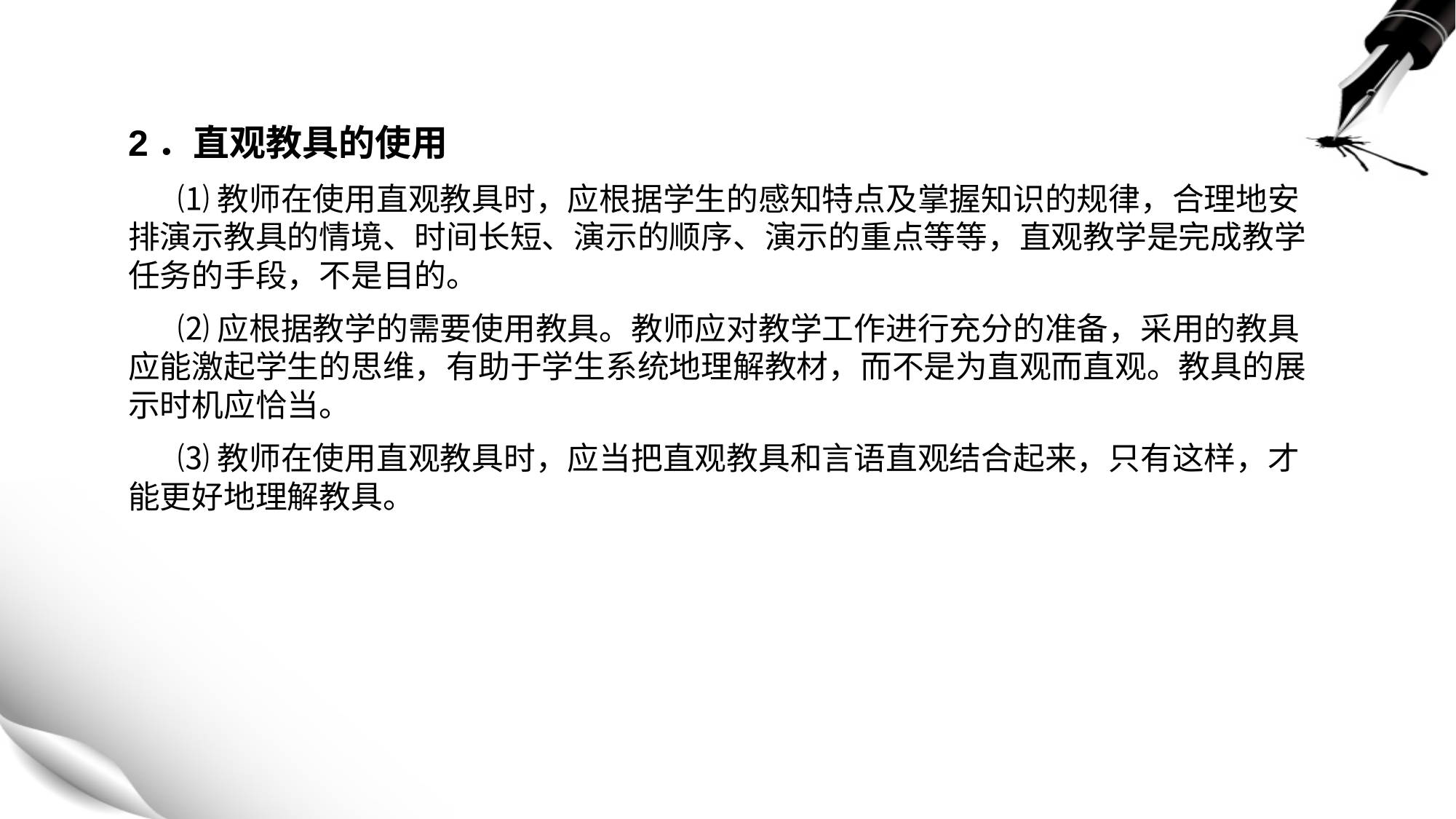

2．直观教具的使用
       ⑴教师在使用直观教具时，应根据学生的感知特点及掌握知识的规律，合理地安排演示教具的情境、时间长短、演示的顺序、演示的重点等等，直观教学是完成教学任务的手段，不是目的。
       ⑵应根据教学的需要使用教具。教师应对教学工作进行充分的准备，采用的教具应能激起学生的思维，有助于学生系统地理解教材，而不是为直观而直观。教具的展示时机应恰当。
       ⑶教师在使用直观教具时，应当把直观教具和言语直观结合起来，只有这样，才能更好地理解教具。